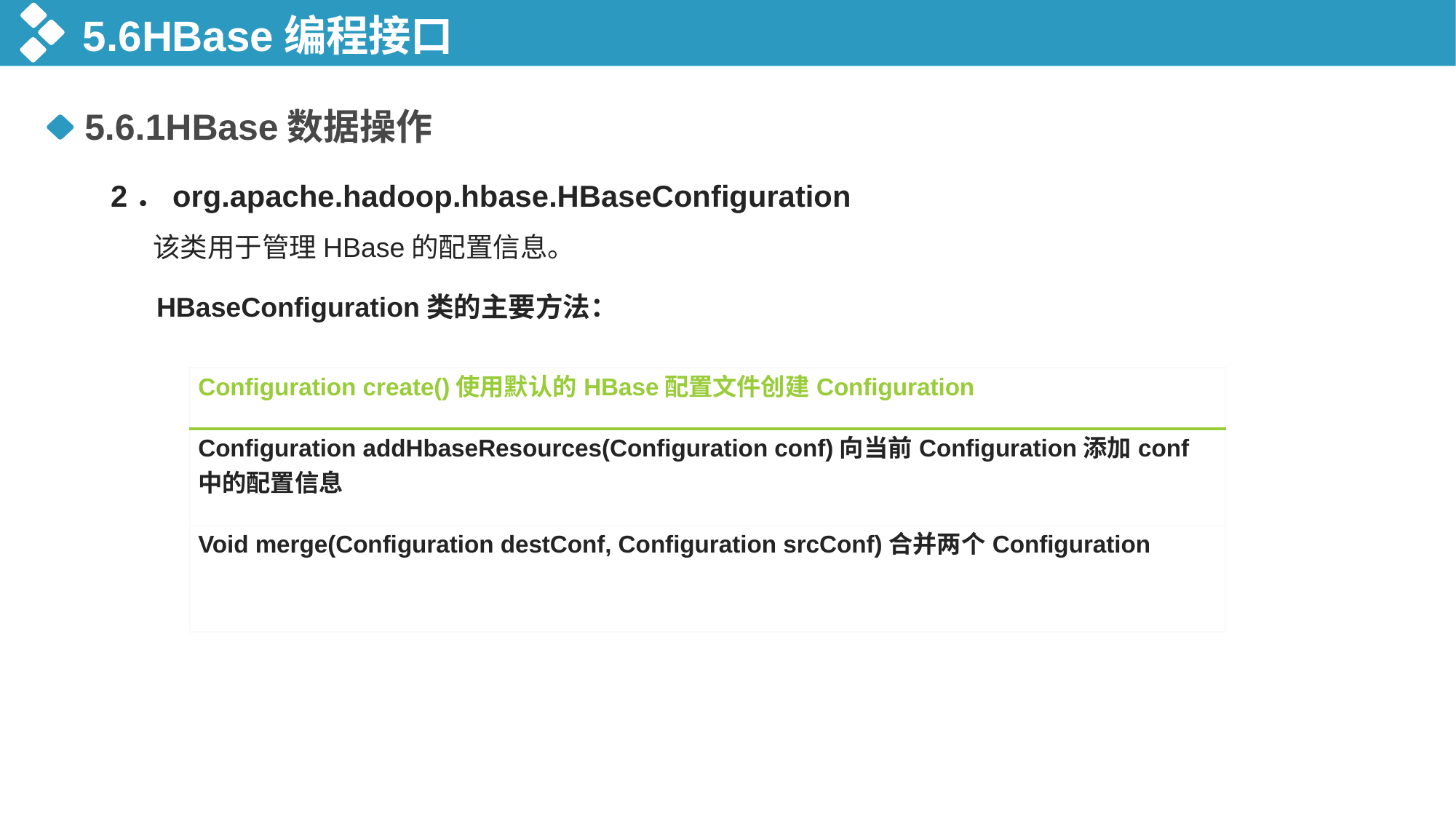

5.6HBase编程接口
5.6.1HBase数据操作

 2．org.apache.hadoop.hbase.HBaseConfiguration
       该类用于管理HBase的配置信息。
     HBaseConfiguration类的主要方法：
| Configuration create()使用默认的HBase配置文件创建Configuration |
| --- |
| Configuration addHbaseResources(Configuration conf)向当前Configuration添加conf中的配置信息 |
| Void merge(Configuration destConf, Configuration srcConf)合并两个Configuration |